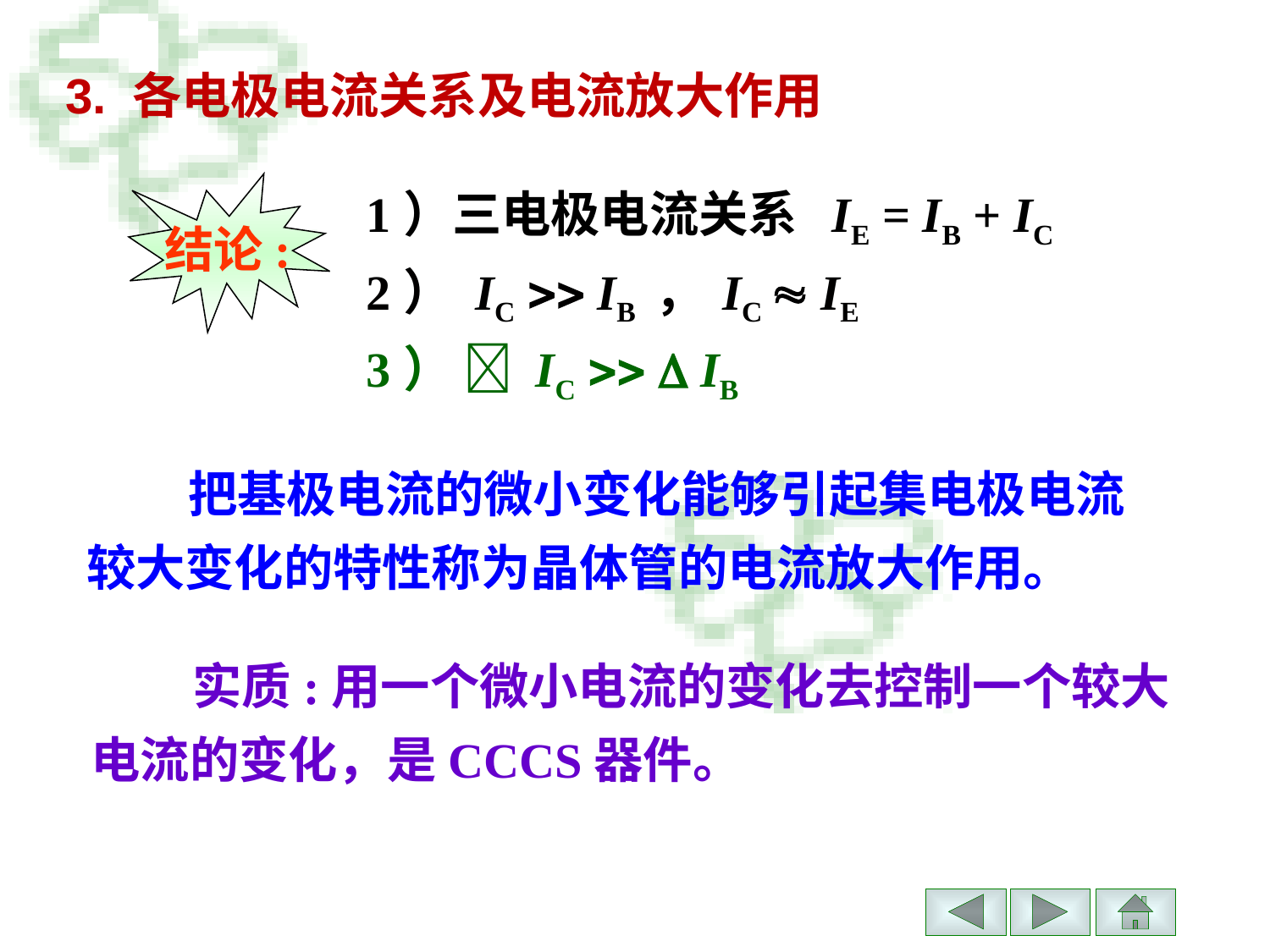

3. 各电极电流关系及电流放大作用
结论:
1）三电极电流关系  IE = IB + IC
2） IC >> IB ， IC ≈ IE
3） Δ IC >> Δ IB
        把基极电流的微小变化能够引起集电极电流较大变化的特性称为晶体管的电流放大作用。
        实质:用一个微小电流的变化去控制一个较大电流的变化，是CCCS器件。